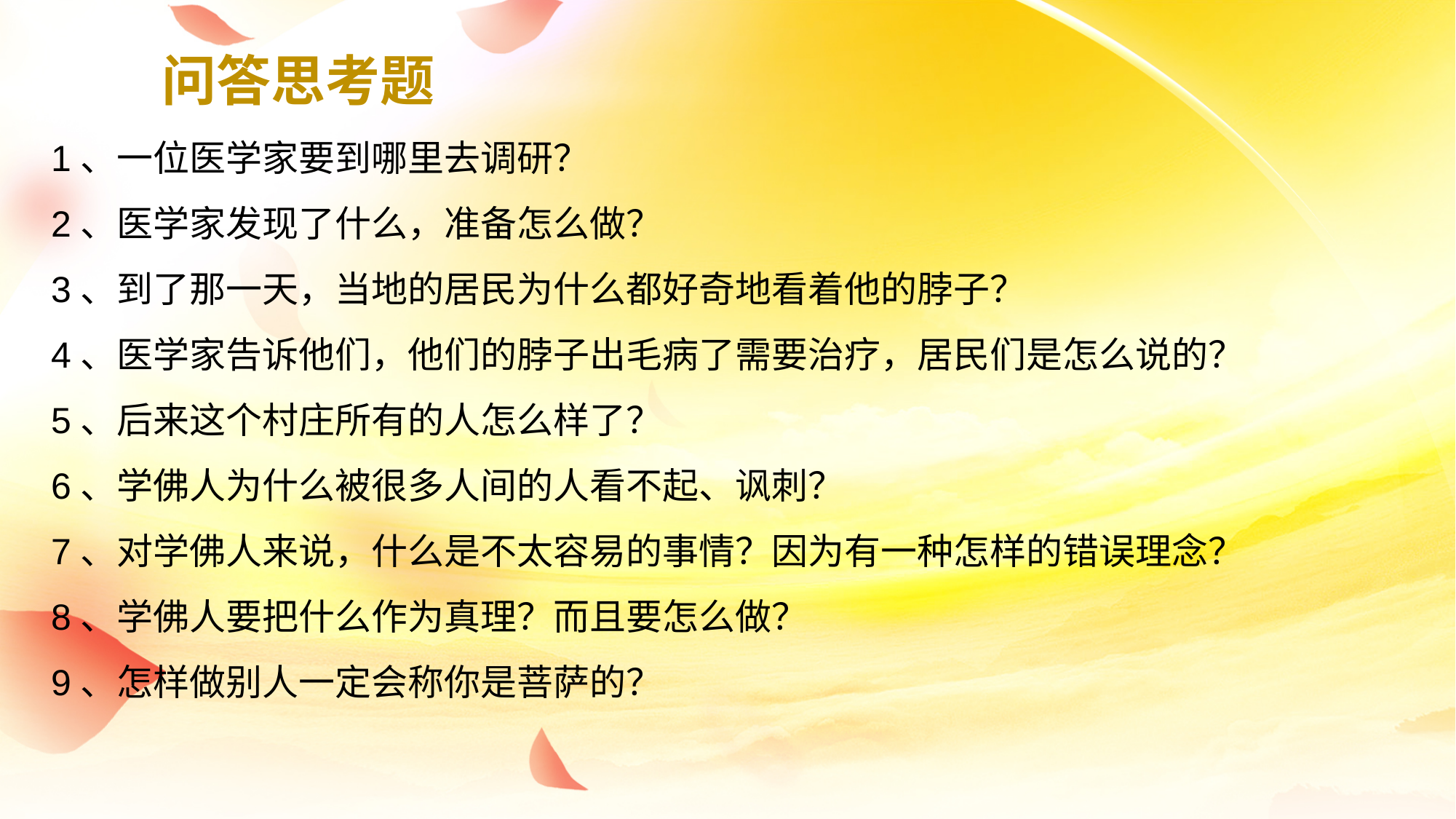

问答思考题
1、一位医学家要到哪里去调研？
2、医学家发现了什么，准备怎么做？
3、到了那一天，当地的居民为什么都好奇地看着他的脖子？
4、医学家告诉他们，他们的脖子出毛病了需要治疗，居民们是怎么说的？
5、后来这个村庄所有的人怎么样了？
6、学佛人为什么被很多人间的人看不起、讽刺？
7、对学佛人来说，什么是不太容易的事情？因为有一种怎样的错误理念？
8、学佛人要把什么作为真理？而且要怎么做？
9、怎样做别人一定会称你是菩萨的？